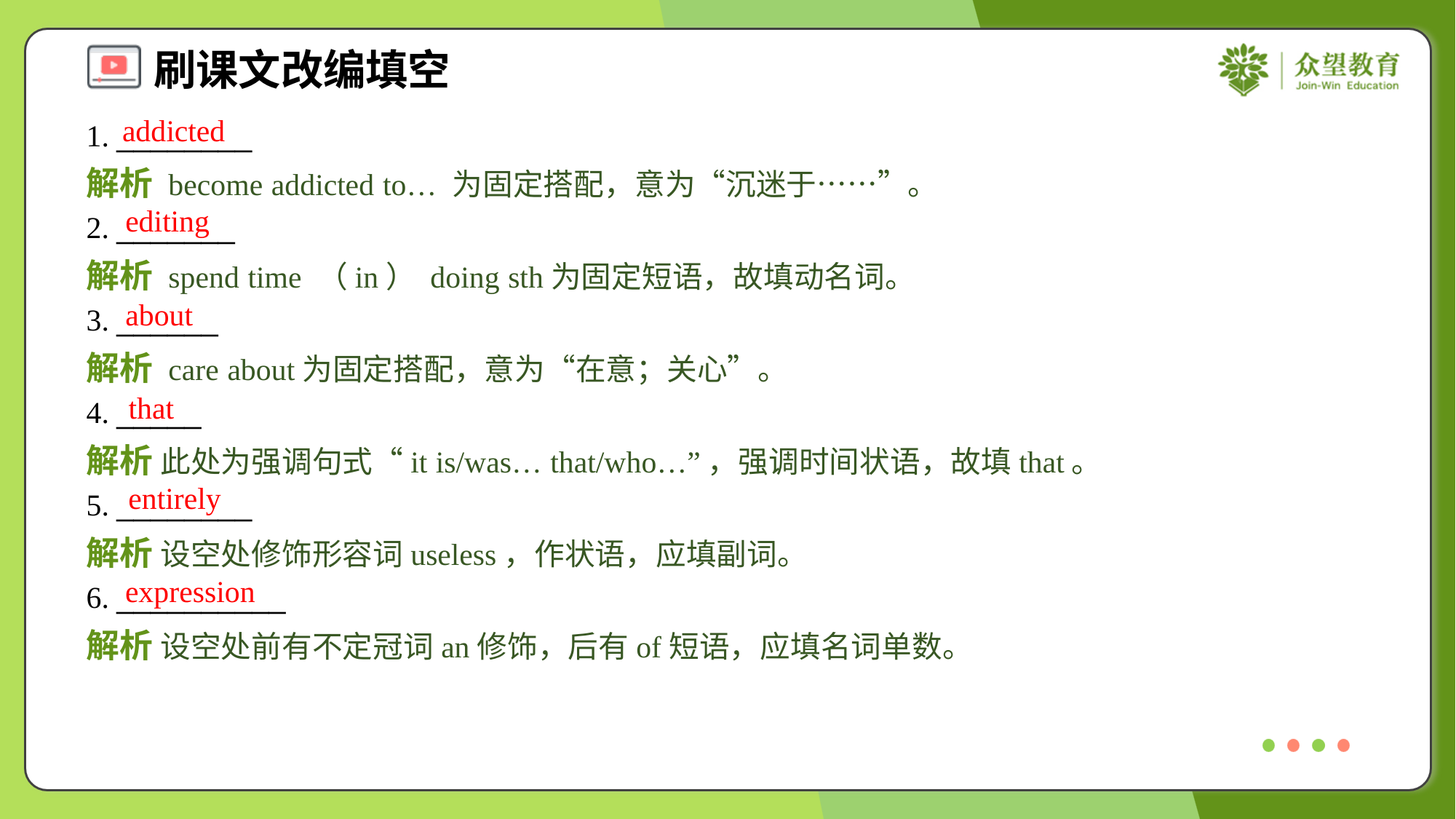

addicted
1. ________
解析 become addicted to… 为固定搭配，意为“沉迷于……”。
editing
2. _______
解析 spend time （in） doing sth为固定短语，故填动名词。
about
3. ______
解析 care about为固定搭配，意为“在意；关心”。
that
4. _____
解析 此处为强调句式“it is/was… that/who…”，强调时间状语，故填that。
entirely
5. ________
解析 设空处修饰形容词useless，作状语，应填副词。
expression
6. __________
解析 设空处前有不定冠词an修饰，后有of短语，应填名词单数。